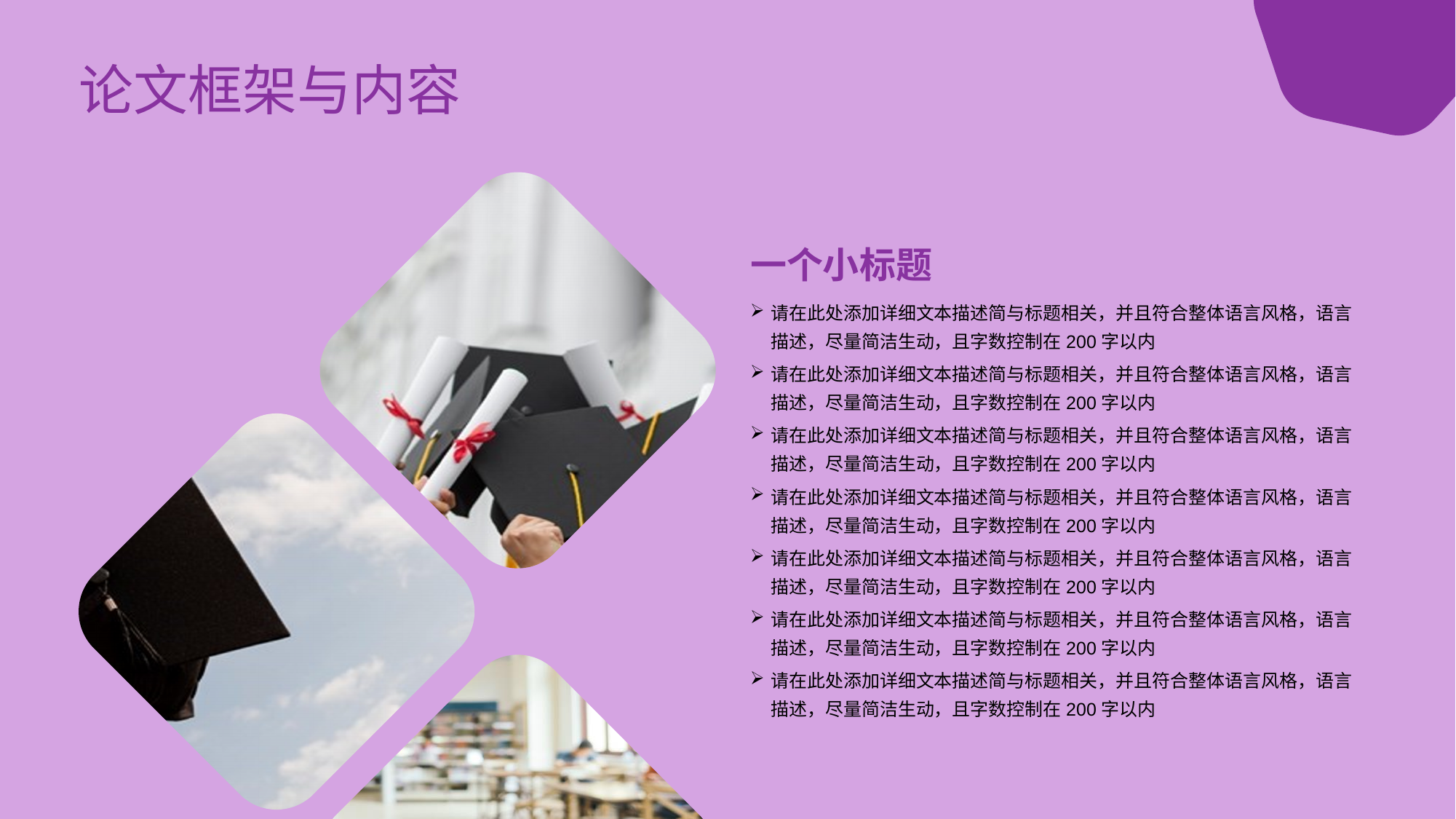

# 论文框架与内容

一个小标题
请在此处添加详细文本描述简与标题相关，并且符合整体语言风格，语言描述，尽量简洁生动，且字数控制在200字以内
请在此处添加详细文本描述简与标题相关，并且符合整体语言风格，语言描述，尽量简洁生动，且字数控制在200字以内
请在此处添加详细文本描述简与标题相关，并且符合整体语言风格，语言描述，尽量简洁生动，且字数控制在200字以内
请在此处添加详细文本描述简与标题相关，并且符合整体语言风格，语言描述，尽量简洁生动，且字数控制在200字以内
请在此处添加详细文本描述简与标题相关，并且符合整体语言风格，语言描述，尽量简洁生动，且字数控制在200字以内
请在此处添加详细文本描述简与标题相关，并且符合整体语言风格，语言描述，尽量简洁生动，且字数控制在200字以内
请在此处添加详细文本描述简与标题相关，并且符合整体语言风格，语言描述，尽量简洁生动，且字数控制在200字以内